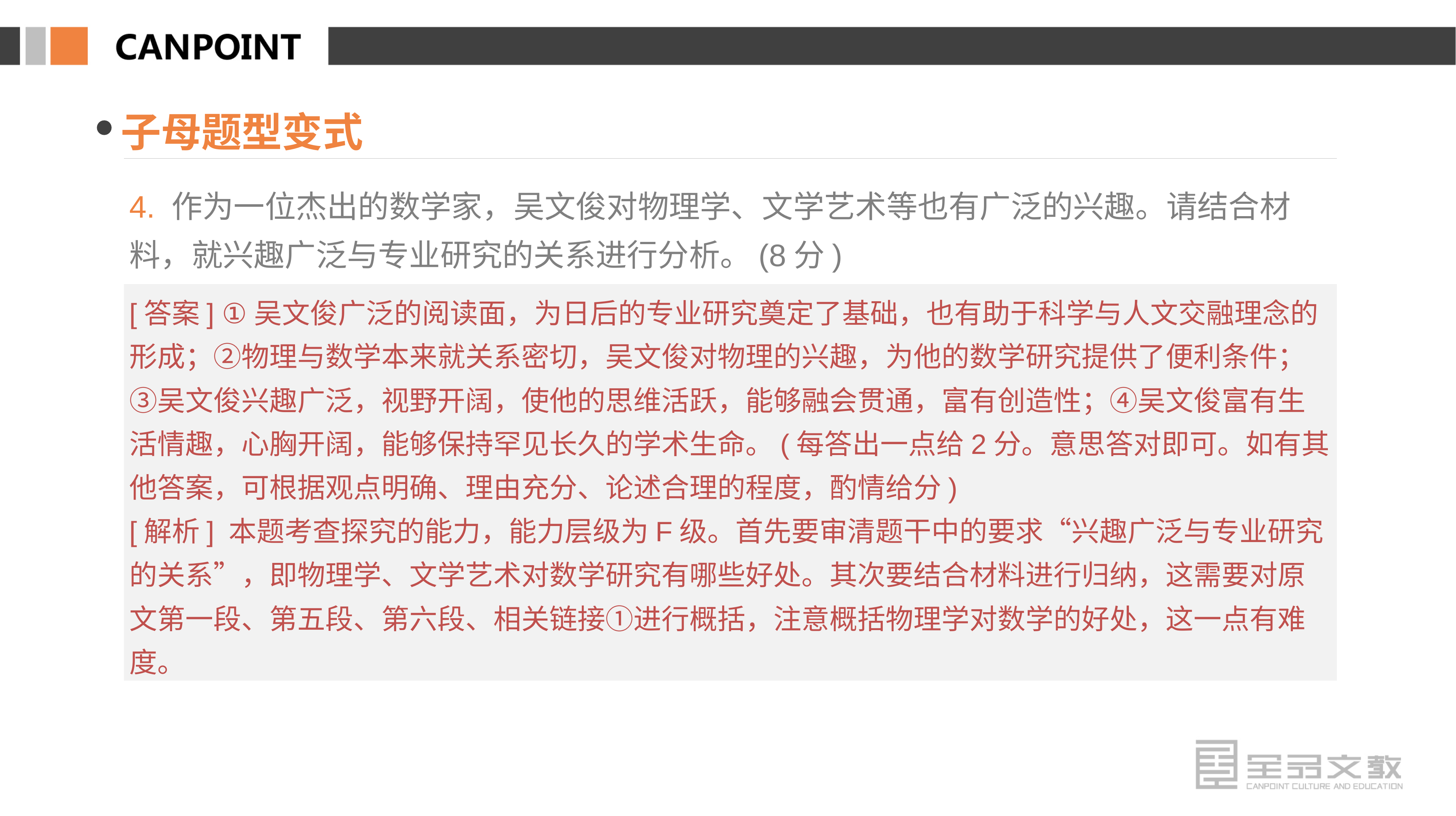

子母题型变式

4. 作为一位杰出的数学家，吴文俊对物理学、文学艺术等也有广泛的兴趣。请结合材料，就兴趣广泛与专业研究的关系进行分析。(8分)
[答案] ①吴文俊广泛的阅读面，为日后的专业研究奠定了基础，也有助于科学与人文交融理念的形成；②物理与数学本来就关系密切，吴文俊对物理的兴趣，为他的数学研究提供了便利条件；③吴文俊兴趣广泛，视野开阔，使他的思维活跃，能够融会贯通，富有创造性；④吴文俊富有生活情趣，心胸开阔，能够保持罕见长久的学术生命。(每答出一点给2分。意思答对即可。如有其他答案，可根据观点明确、理由充分、论述合理的程度，酌情给分)
[解析] 本题考查探究的能力，能力层级为F级。首先要审清题干中的要求“兴趣广泛与专业研究的关系”，即物理学、文学艺术对数学研究有哪些好处。其次要结合材料进行归纳，这需要对原文第一段、第五段、第六段、相关链接①进行概括，注意概括物理学对数学的好处，这一点有难度。